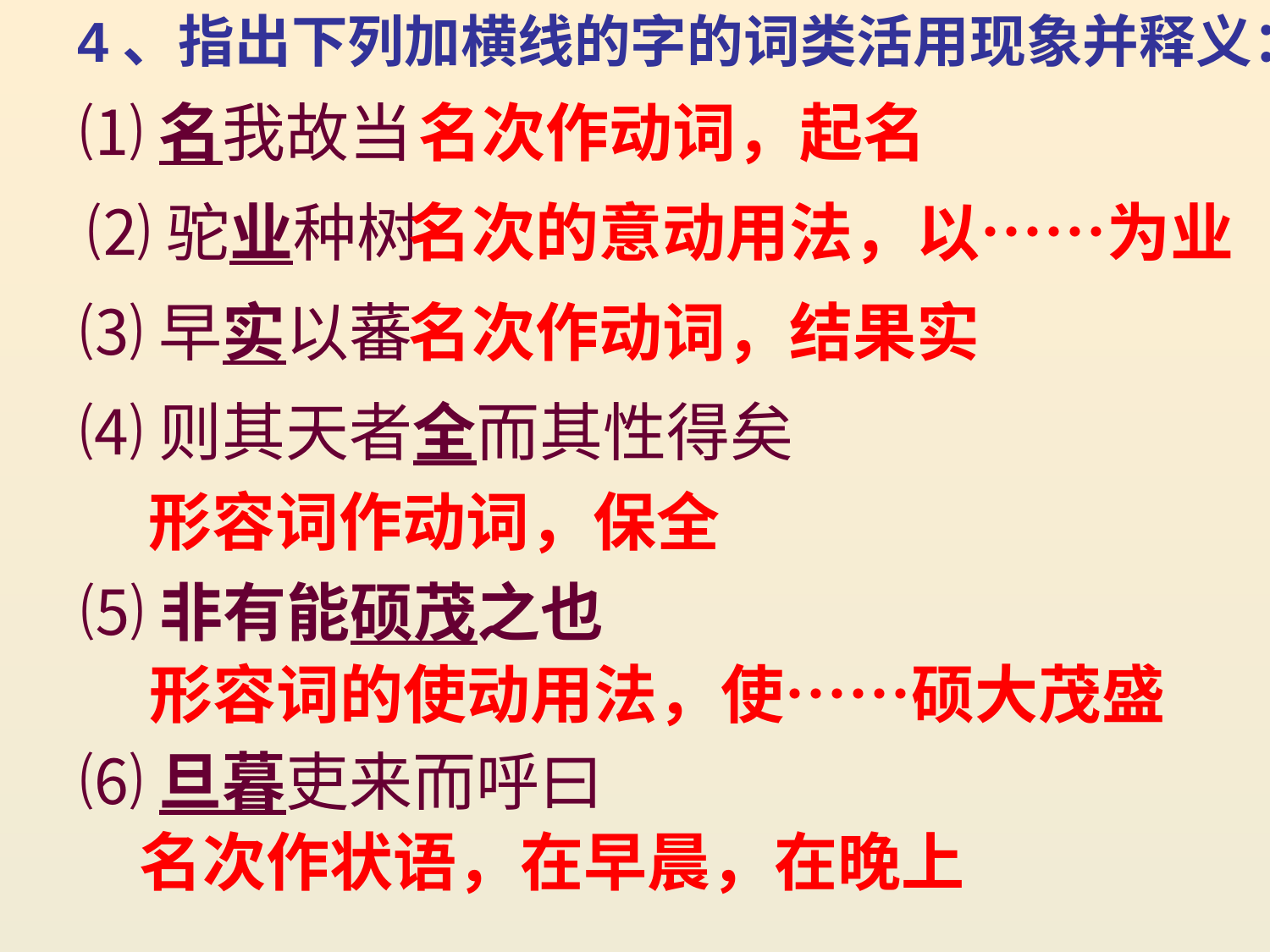

4、指出下列加横线的字的词类活用现象并释义：

⑴名我故当
名次作动词，起名
⑵驼业种树
名次的意动用法，以……为业
⑶早实以蕃
名次作动词，结果实
⑷则其天者全而其性得矣
形容词作动词，保全
⑸非有能硕茂之也

形容词的使动用法，使……硕大茂盛
⑹旦暮吏来而呼曰
名次作状语，在早晨，在晚上